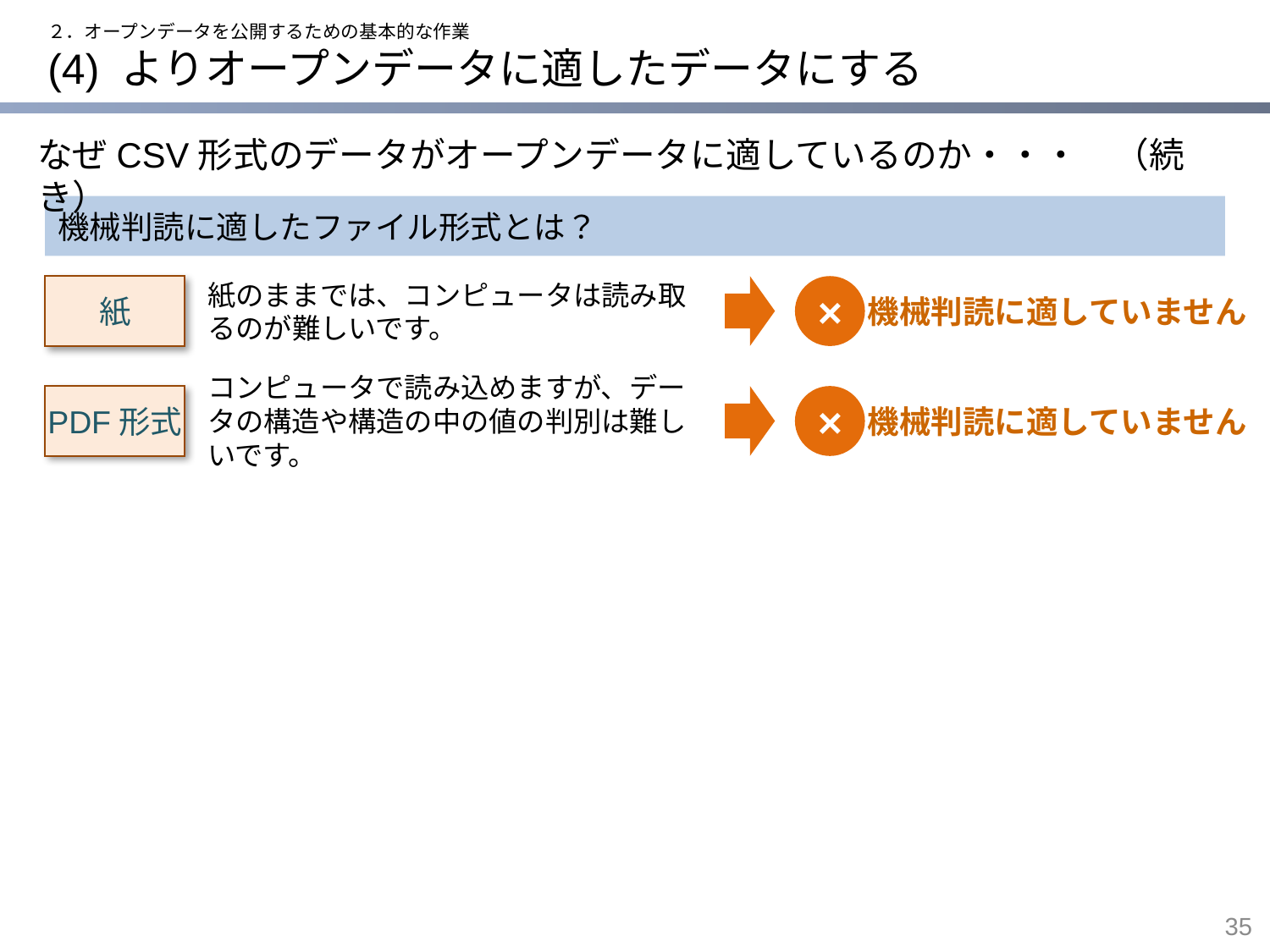

２．オープンデータを公開するための基本的な作業
# (4) よりオープンデータに適したデータにする
なぜCSV形式のデータがオープンデータに適しているのか・・・　（続き）
機械判読に適したファイル形式とは？
紙
紙のままでは、コンピュータは読み取るのが難しいです。

×
機械判読に適していません
PDF形式
コンピュータで読み込めますが、データの構造や構造の中の値の判別は難しいです。

×
機械判読に適していません
35